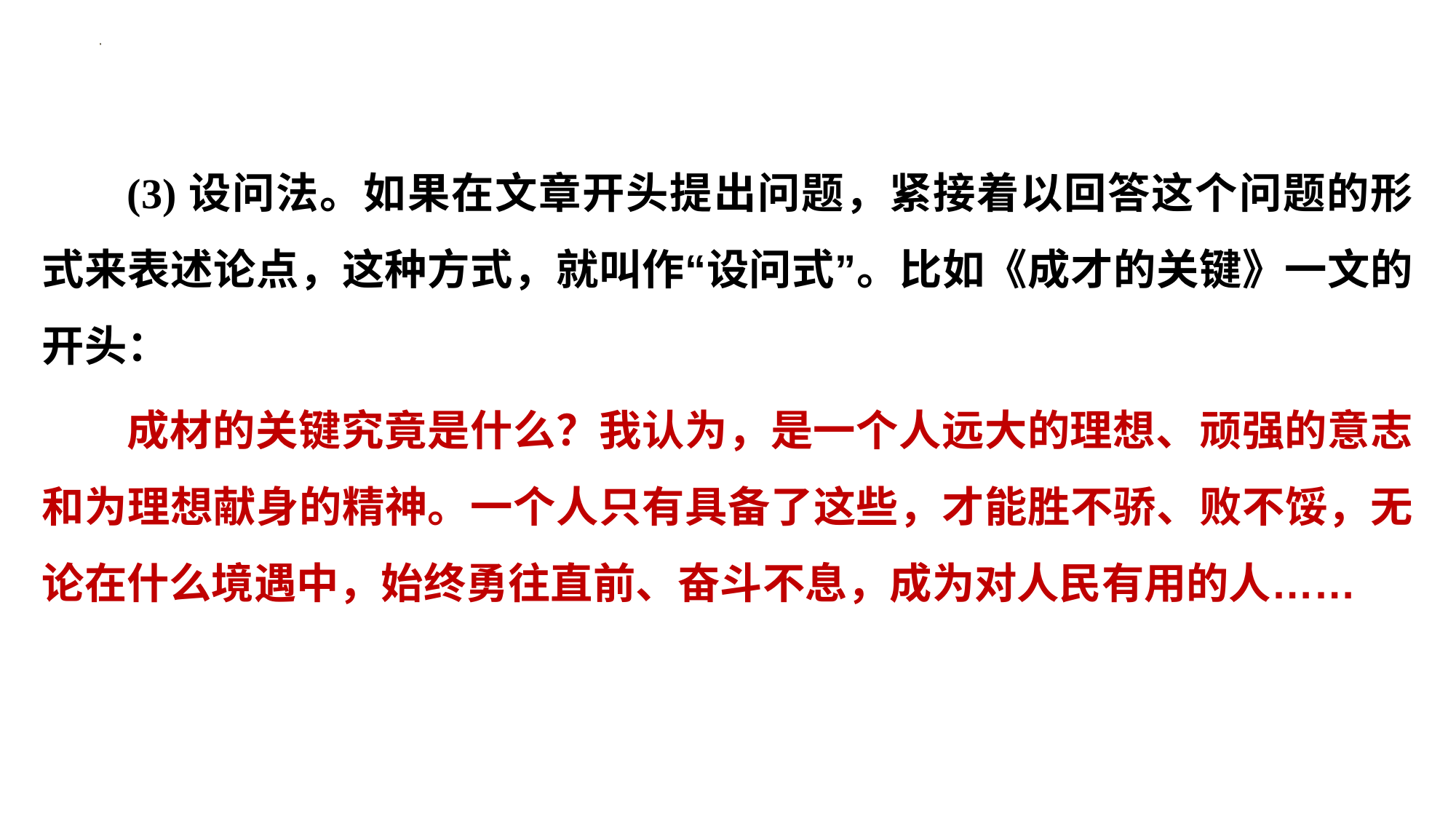

(3)设问法。如果在文章开头提出问题，紧接着以回答这个问题的形式来表述论点，这种方式，就叫作“设问式”。比如《成才的关键》一文的开头：
成材的关键究竟是什么？我认为，是一个人远大的理想、顽强的意志和为理想献身的精神。一个人只有具备了这些，才能胜不骄、败不馁，无论在什么境遇中，始终勇往直前、奋斗不息，成为对人民有用的人……